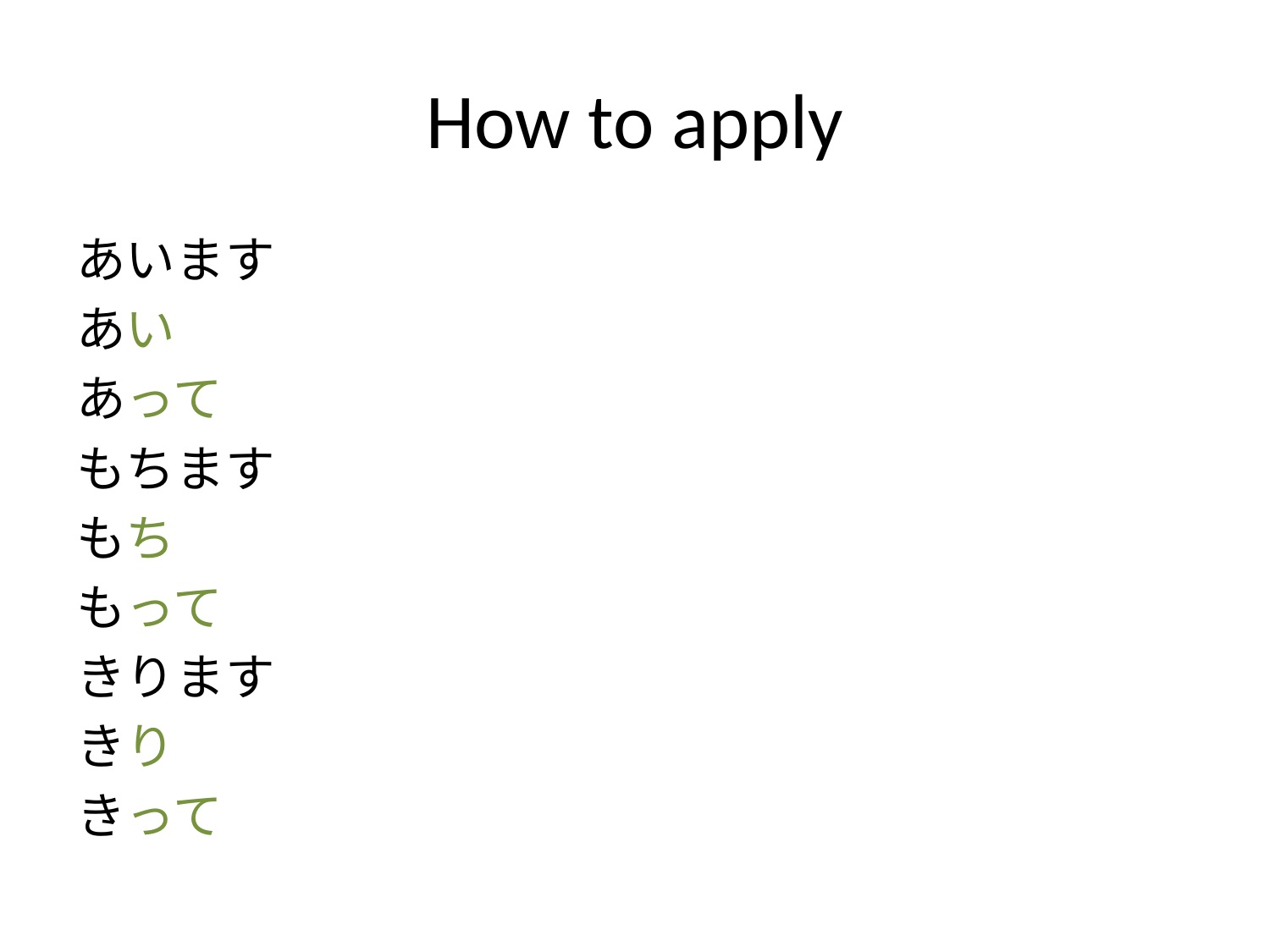

# How to apply
あいます
あい
あって
もちます
もち
もって
きります
きり
きって